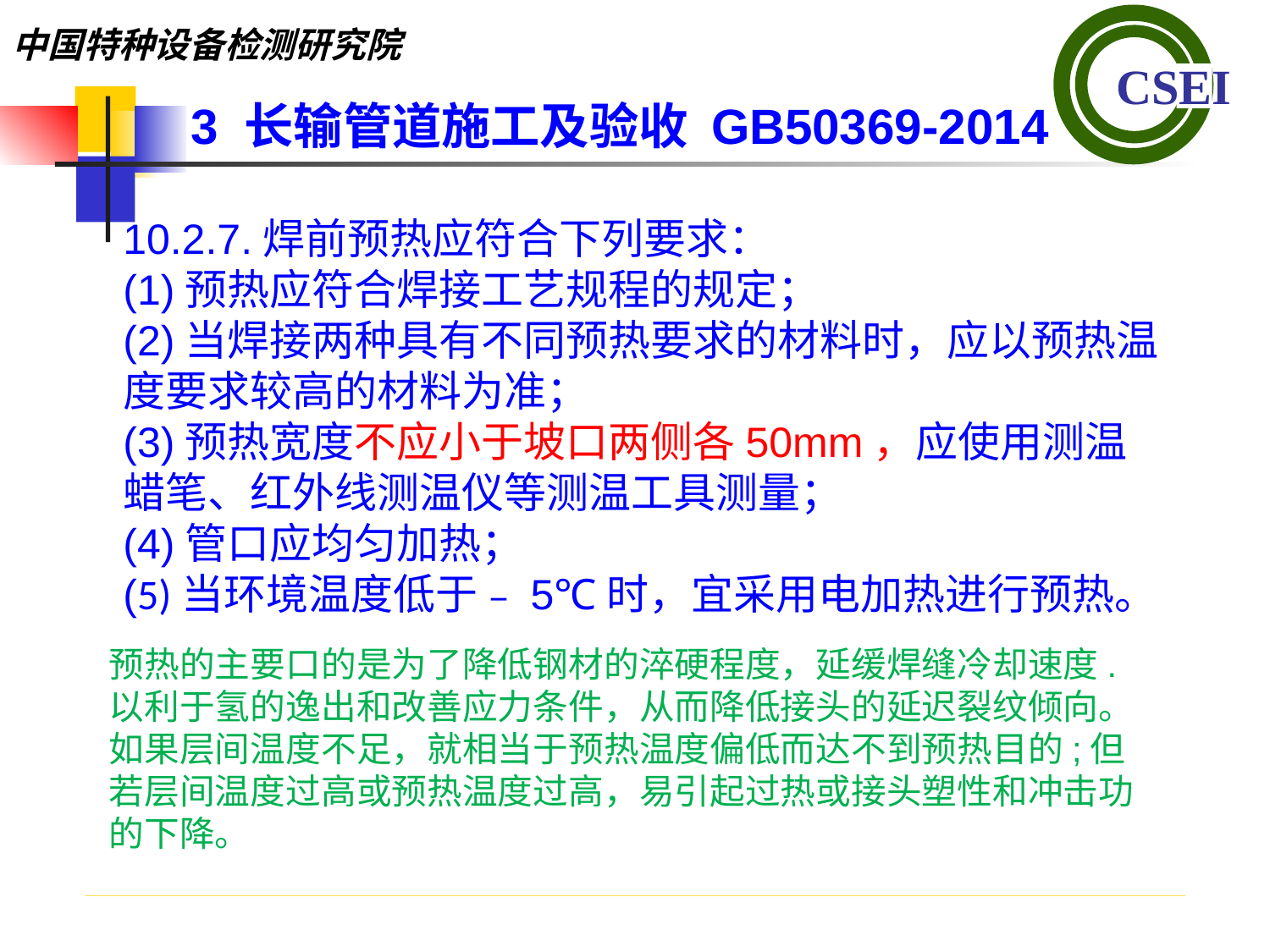

3 长输管道施工及验收 GB50369-2014
10.2.7.焊前预热应符合下列要求：(1)预热应符合焊接工艺规程的规定；(2)当焊接两种具有不同预热要求的材料时，应以预热温度要求较高的材料为准；(3)预热宽度不应小于坡口两侧各50mm，应使用测温蜡笔、红外线测温仪等测温工具测量；(4)管口应均匀加热；(5)当环境温度低于﹣5℃时，宜采用电加热进行预热。
预热的主要口的是为了降低钢材的淬硬程度，延缓焊缝冷却速度.以利于氢的逸出和改善应力条件，从而降低接头的延迟裂纹倾向。如果层间温度不足，就相当于预热温度偏低而达不到预热目的;但若层间温度过高或预热温度过高，易引起过热或接头塑性和冲击功的下降。